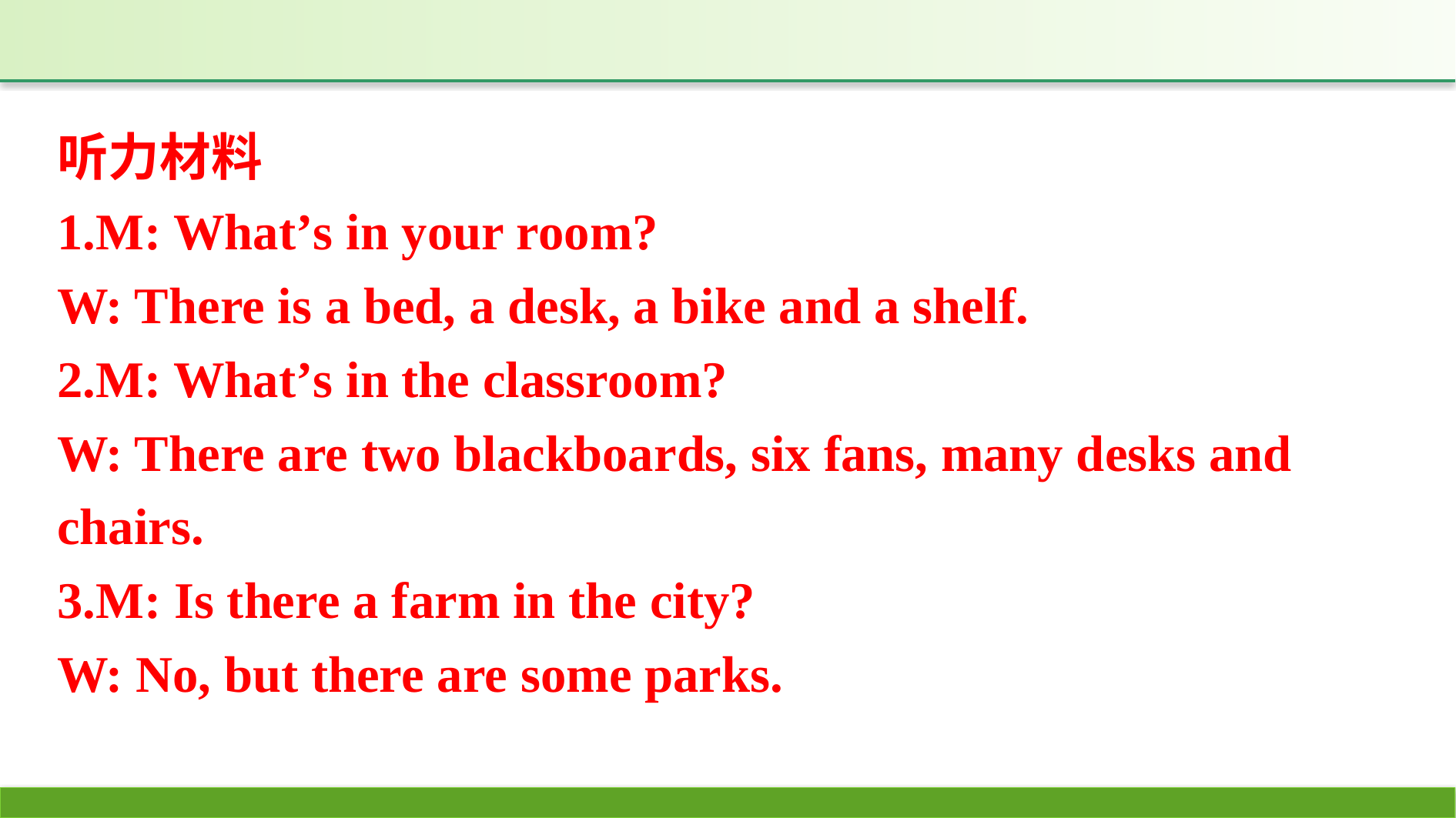

听力材料
1.M: What’s in your room?
W: There is a bed, a desk, a bike and a shelf.
2.M: What’s in the classroom?
W: There are two blackboards, six fans, many desks and chairs.
3.M: Is there a farm in the city?
W: No, but there are some parks.